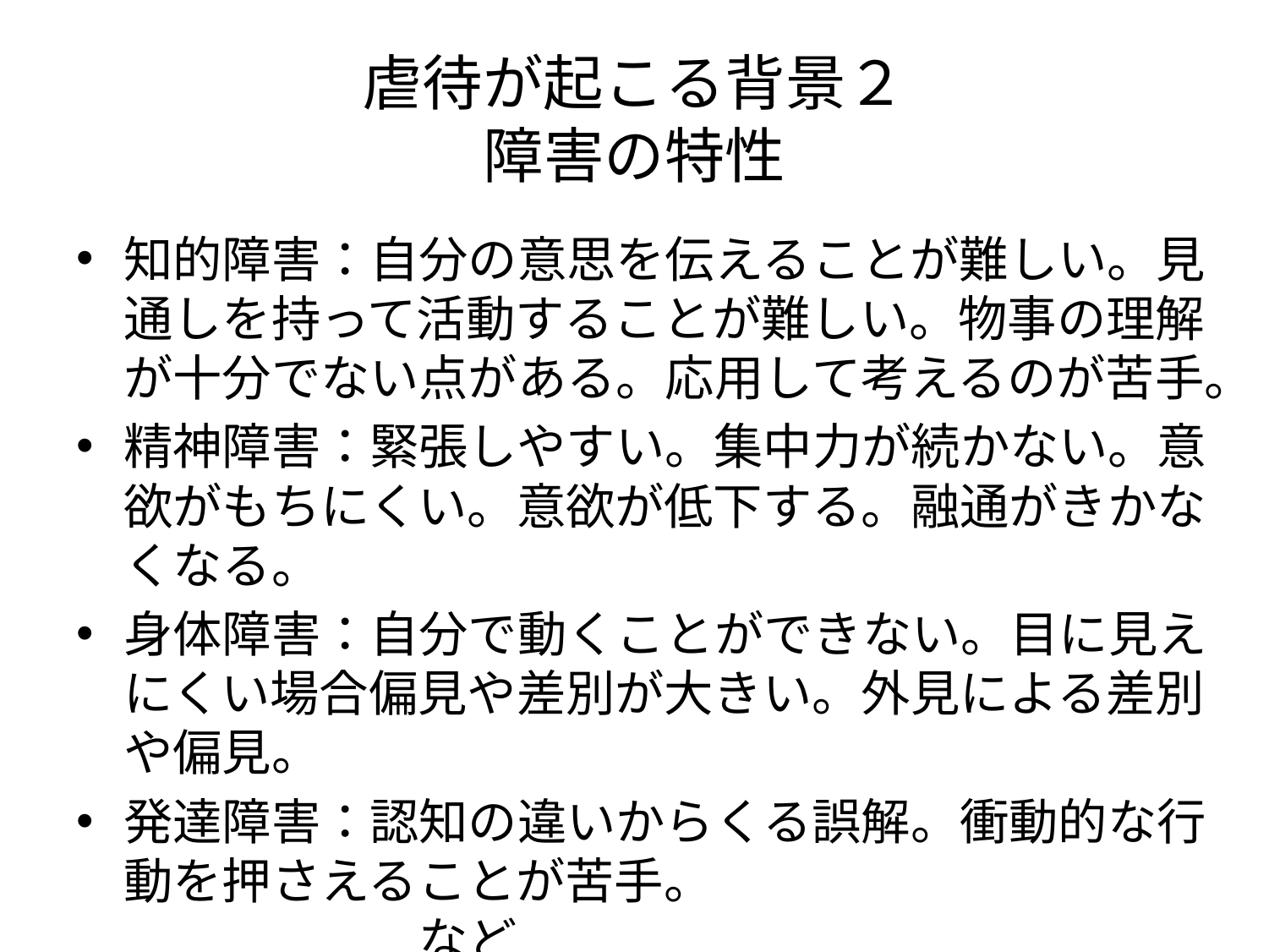

# 虐待が起こる背景２ 障害の特性
知的障害：自分の意思を伝えることが難しい。見通しを持って活動することが難しい。物事の理解が十分でない点がある。応用して考えるのが苦手。
精神障害：緊張しやすい。集中力が続かない。意欲がもちにくい。意欲が低下する。融通がきかなくなる。
身体障害：自分で動くことができない。目に見えにくい場合偏見や差別が大きい。外見による差別や偏見。
発達障害：認知の違いからくる誤解。衝動的な行動を押さえることが苦手。　　　　　　　　　　　　　　　　など